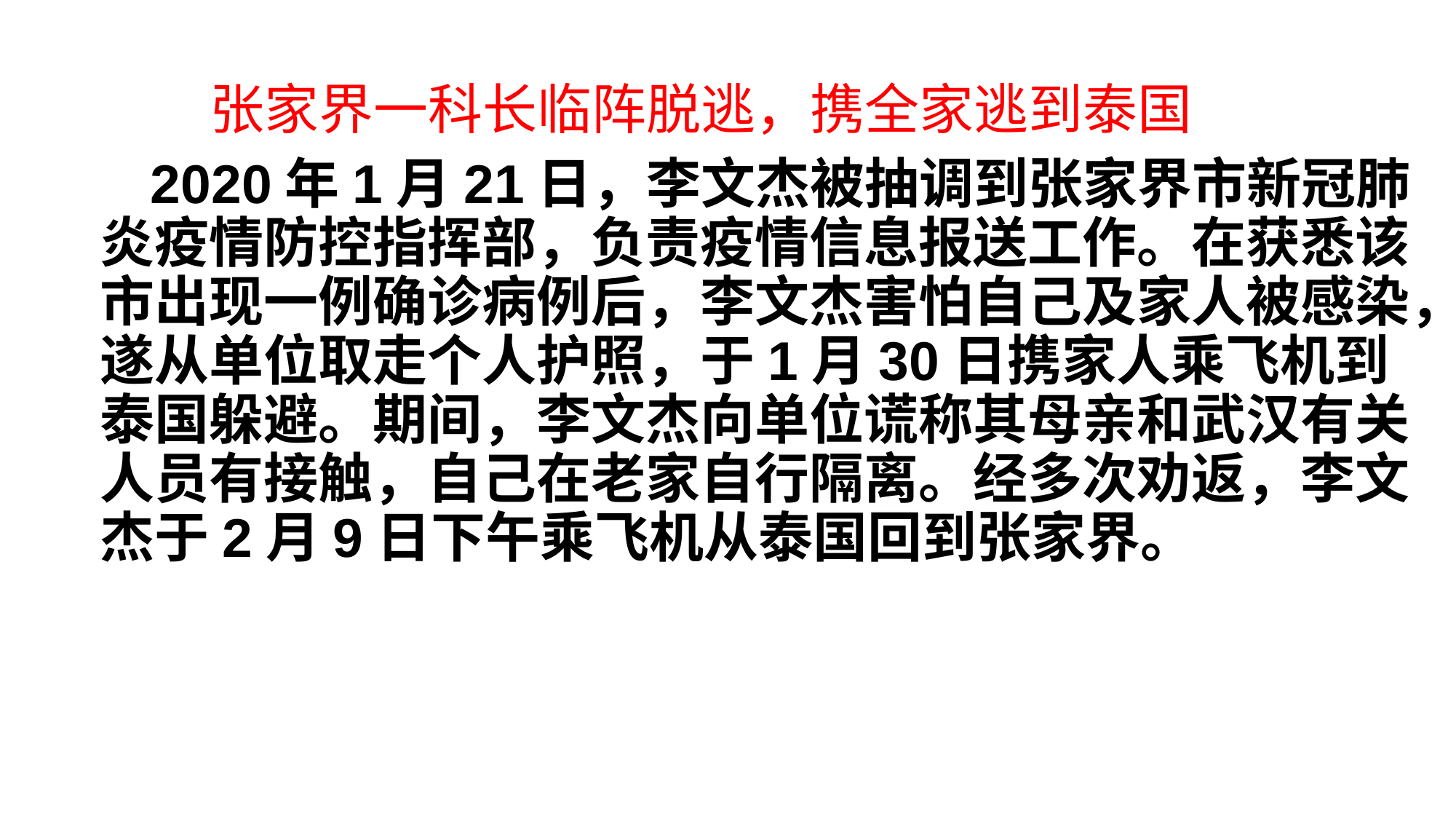

张家界一科长临阵脱逃，携全家逃到泰国
    2020年1月21日，李文杰被抽调到张家界市新冠肺炎疫情防控指挥部，负责疫情信息报送工作。在获悉该市出现一例确诊病例后，李文杰害怕自己及家人被感染，遂从单位取走个人护照，于1月30日携家人乘飞机到泰国躲避。期间，李文杰向单位谎称其母亲和武汉有关人员有接触，自己在老家自行隔离。经多次劝返，李文杰于2月9日下午乘飞机从泰国回到张家界。